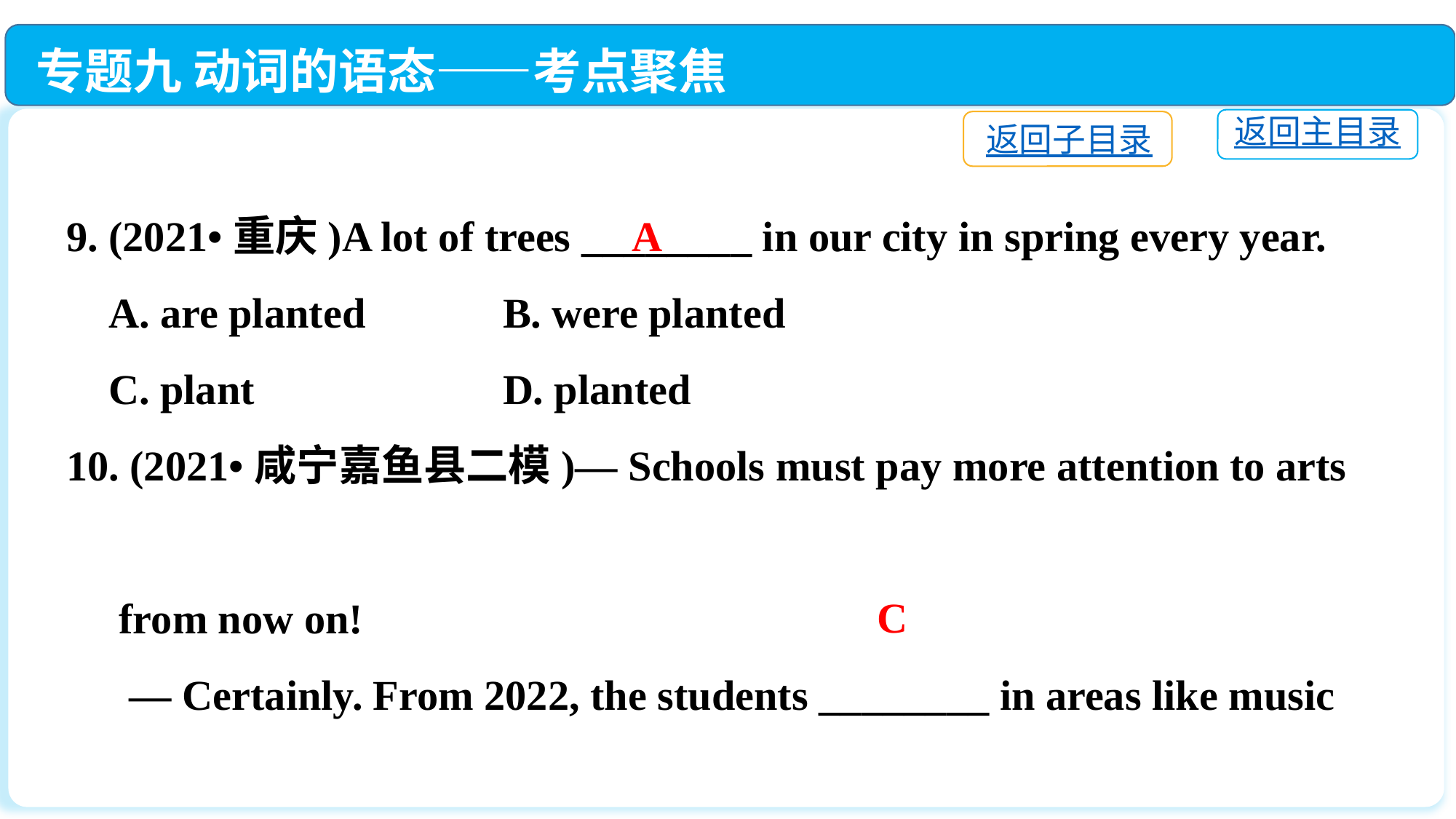

专题九 动词的语态——考点聚焦

返回主目录

返回子目录
9. (2021•重庆)A lot of trees ________ in our city in spring every year.
    A. are planted		B. were planted
    C. plant			D. planted
10. (2021•咸宁嘉鱼县二模)— Schools must pay more attention to arts
     from now on!
      — Certainly. From 2022, the students ________ in areas like music
     and art.
     A. will test	B. will be test	C. will be tested	D. test
A
C